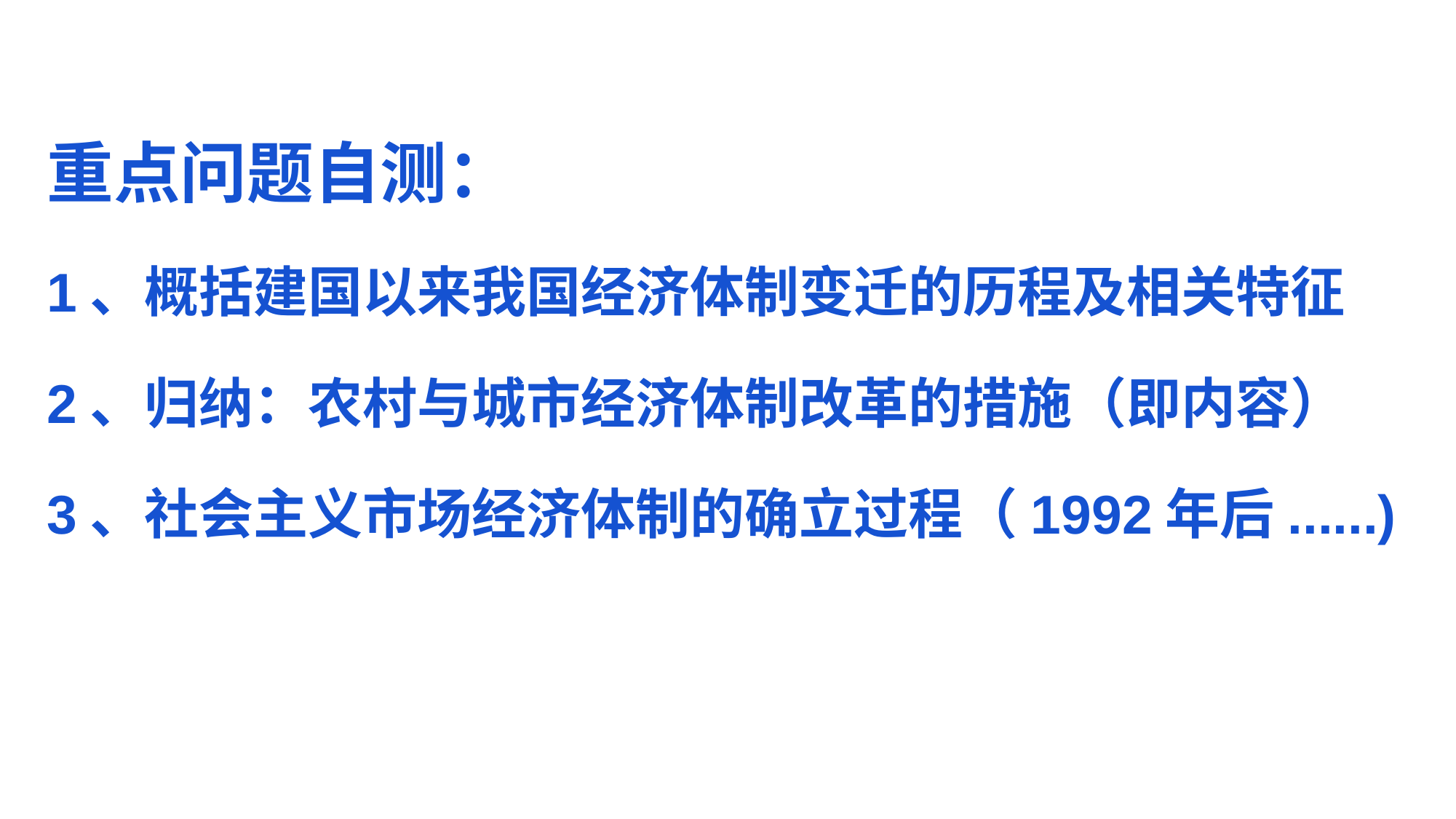

重点问题自测：
1、概括建国以来我国经济体制变迁的历程及相关特征
2、归纳：农村与城市经济体制改革的措施（即内容）
3、社会主义市场经济体制的确立过程（1992年后......)